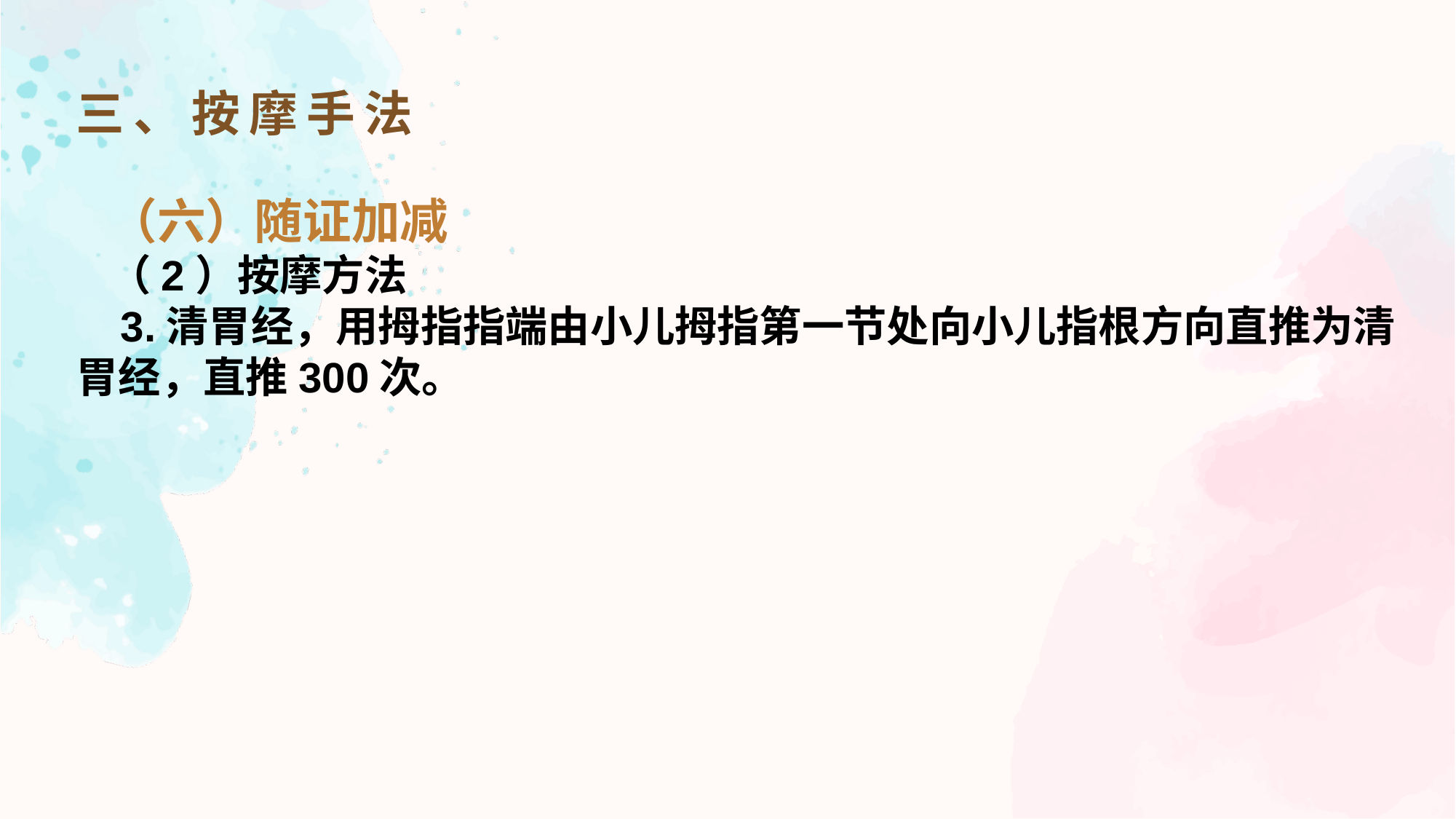

三、按摩手法
（六）随证加减
（2）按摩方法
 3.清胃经，用拇指指端由小儿拇指第一节处向小儿指根方向直推为清胃经，直推300次。